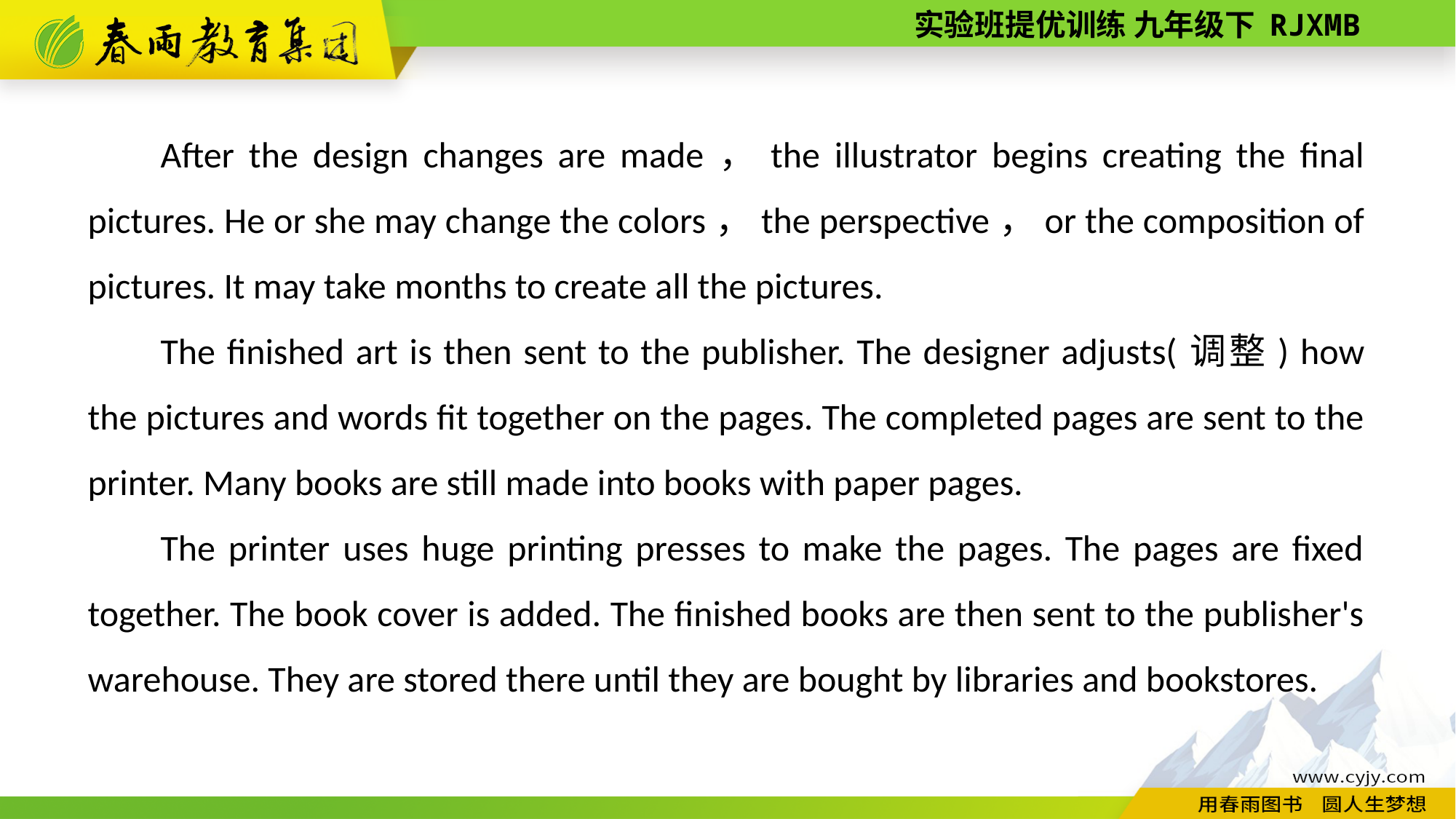

After the design changes are made，the illustrator begins creating the final pictures. He or she may change the colors，the perspective，or the composition of pictures. It may take months to create all the pictures.
The finished art is then sent to the publisher. The designer adjusts(调整) how the pictures and words fit together on the pages. The completed pages are sent to the printer. Many books are still made into books with paper pages.
The printer uses huge printing presses to make the pages. The pages are fixed together. The book cover is added. The finished books are then sent to the publisher's warehouse. They are stored there until they are bought by libraries and bookstores.